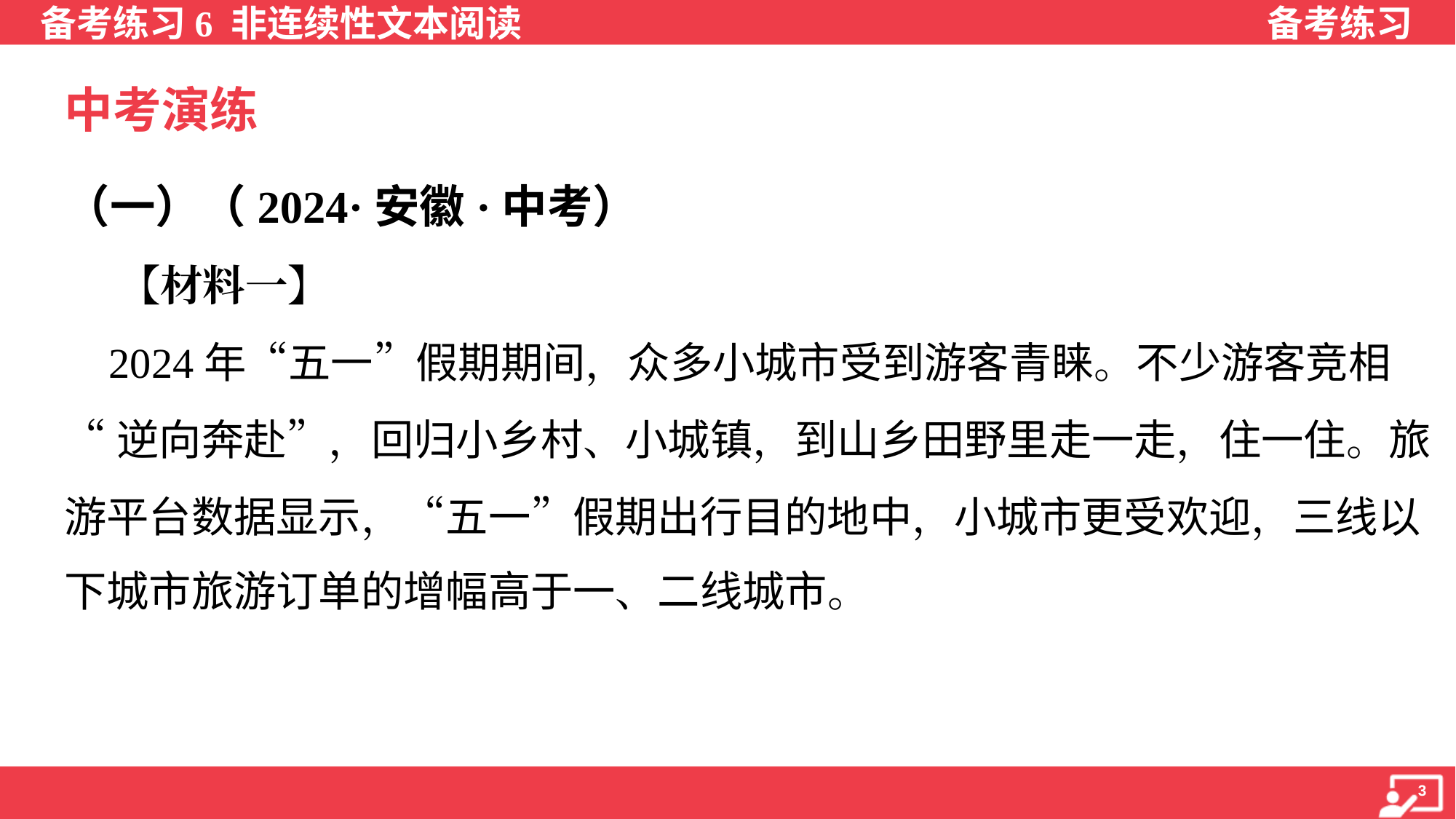

中考演练
（一）（2024·安徽·中考）
    【材料一】
    2024年“五一”假期期间，众多小城市受到游客青睐。不少游客竞相
“逆向奔赴”，回归小乡村、小城镇，到山乡田野里走一走，住一住。旅
游平台数据显示，“五一”假期出行目的地中，小城市更受欢迎，三线以
下城市旅游订单的增幅高于一、二线城市。